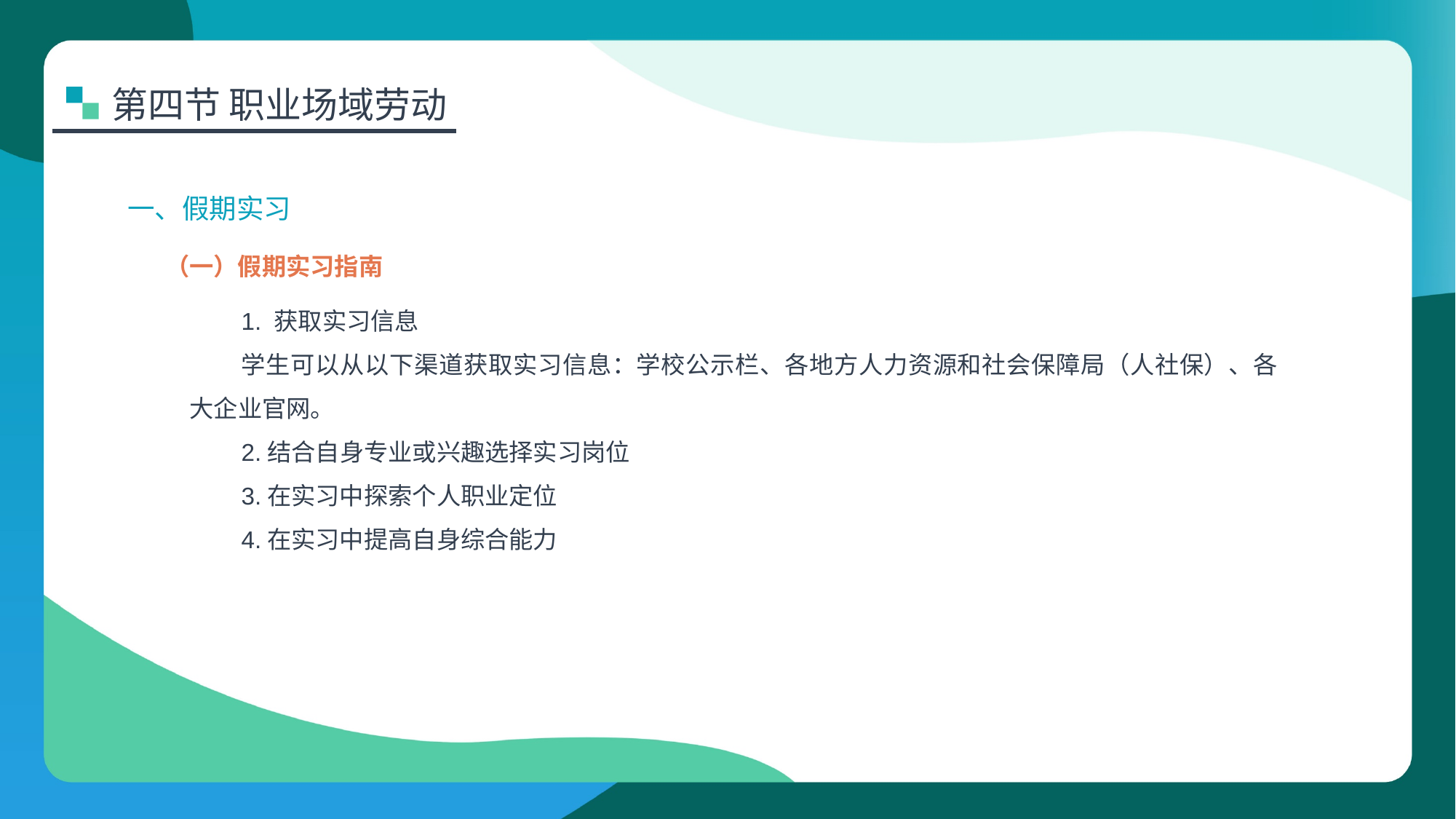

第四节 职业场域劳动

一、假期实习
（一）假期实习指南
1. 获取实习信息
学生可以从以下渠道获取实习信息：学校公示栏、各地方人力资源和社会保障局（人社保）、各大企业官网。
2.结合自身专业或兴趣选择实习岗位
3.在实习中探索个人职业定位
4.在实习中提高自身综合能力